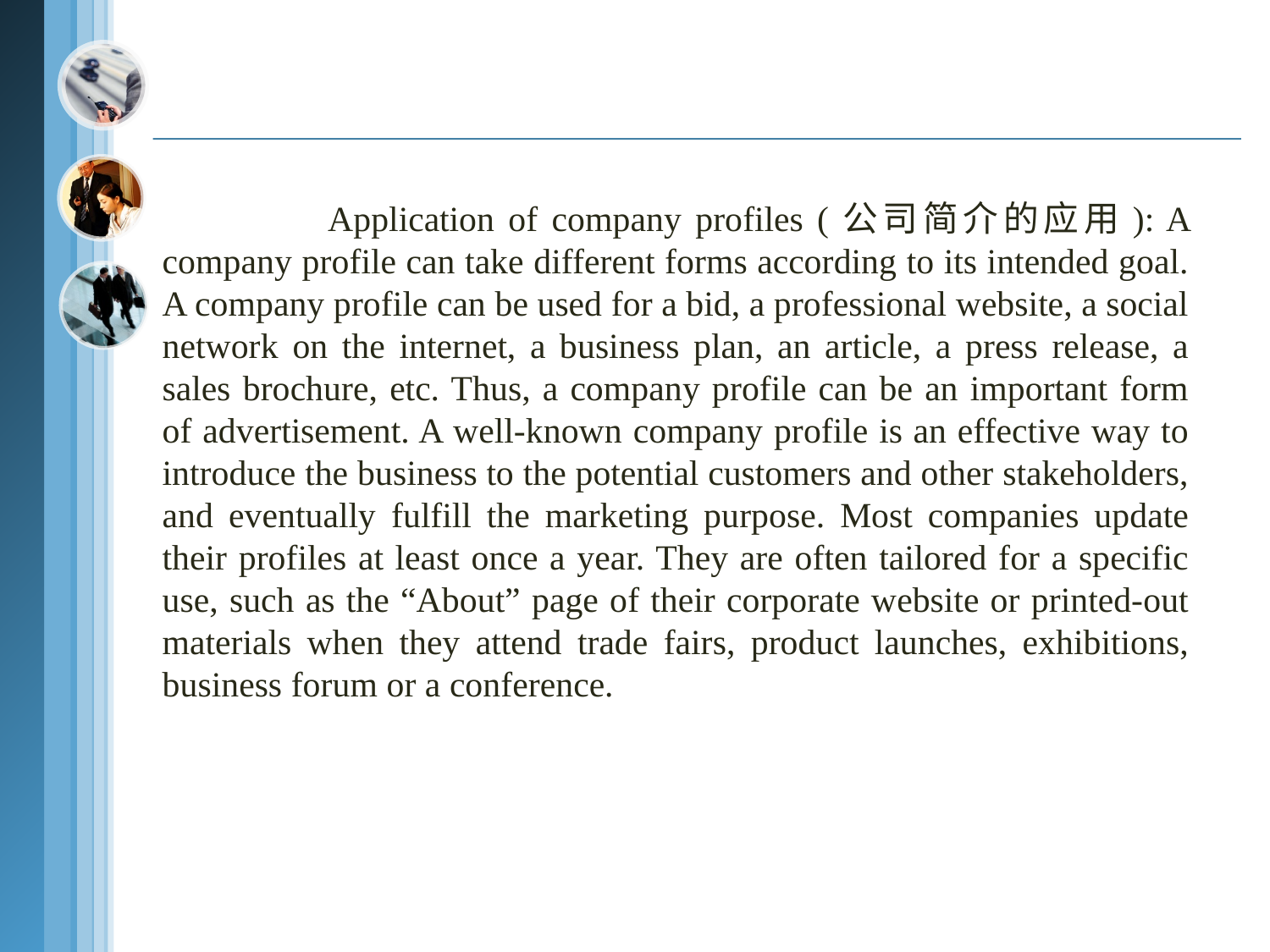

Application of company profiles (公司简介的应用): A company profile can take different forms according to its intended goal. A company profile can be used for a bid, a professional website, a social network on the internet, a business plan, an article, a press release, a sales brochure, etc. Thus, a company profile can be an important form of advertisement. A well-known company profile is an effective way to introduce the business to the potential customers and other stakeholders, and eventually fulfill the marketing purpose. Most companies update their profiles at least once a year. They are often tailored for a specific use, such as the “About” page of their corporate website or printed-out materials when they attend trade fairs, product launches, exhibitions, business forum or a conference.